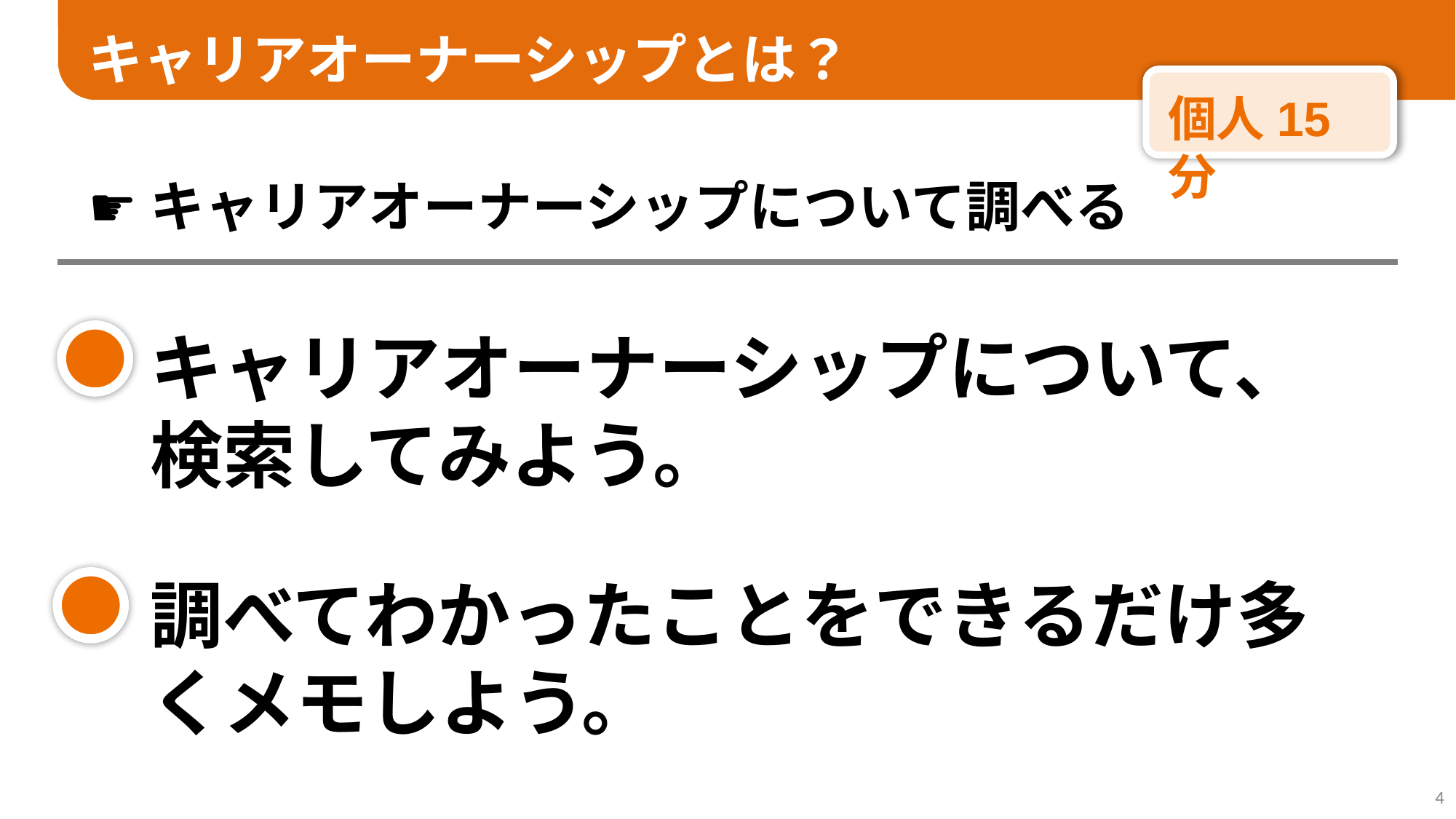

キャリアオーナーシップとは？

個人15分
☛キャリアオーナーシップについて調べる
キャリアオーナーシップについて、検索してみよう。
調べてわかったことをできるだけ多くメモしよう。

4